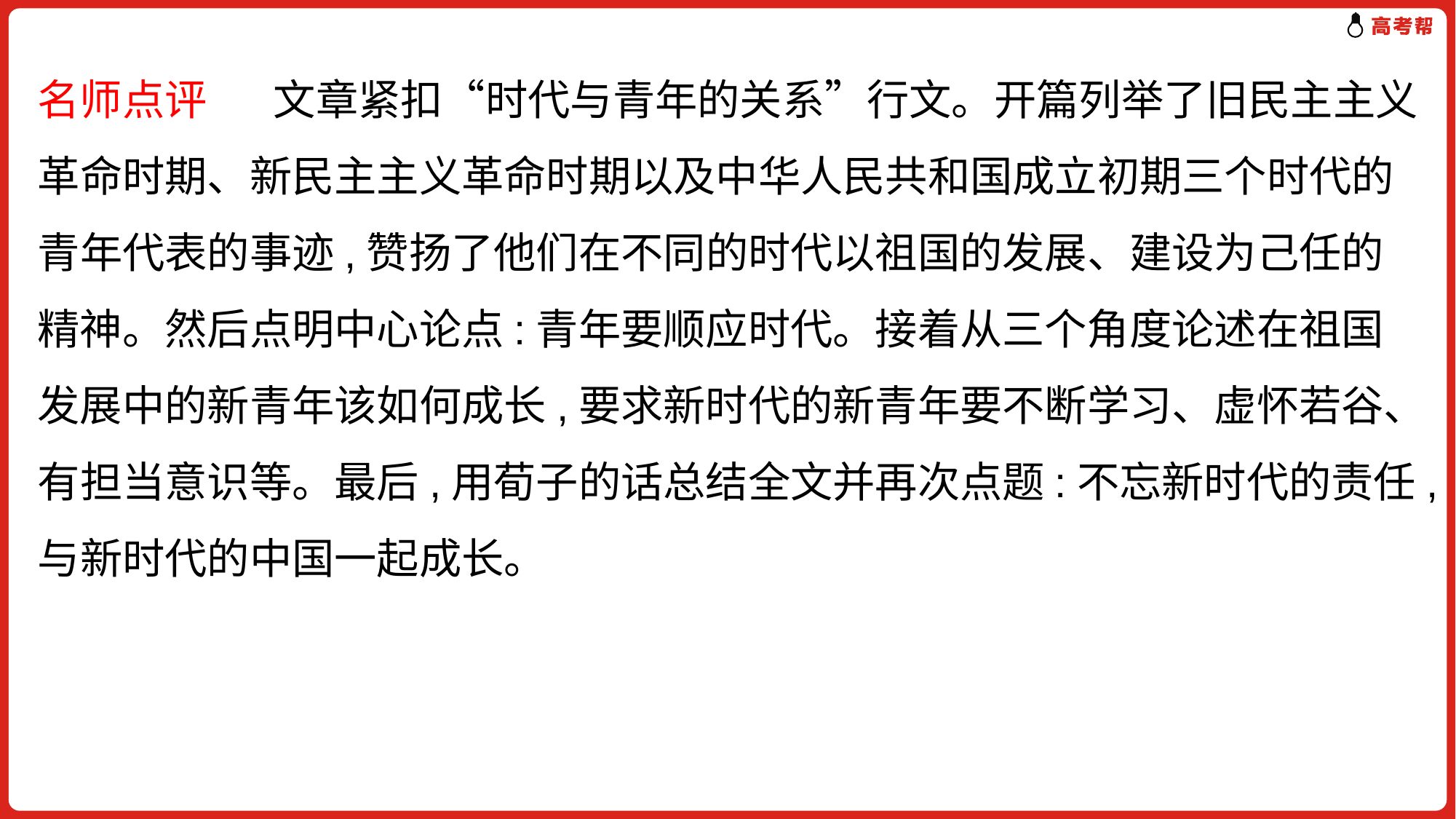

名师点评       文章紧扣“时代与青年的关系”行文。开篇列举了旧民主主义革命时期、新民主主义革命时期以及中华人民共和国成立初期三个时代的青年代表的事迹,赞扬了他们在不同的时代以祖国的发展、建设为己任的精神。然后点明中心论点:青年要顺应时代。接着从三个角度论述在祖国发展中的新青年该如何成长,要求新时代的新青年要不断学习、虚怀若谷、有担当意识等。最后,用荀子的话总结全文并再次点题:不忘新时代的责任,与新时代的中国一起成长。